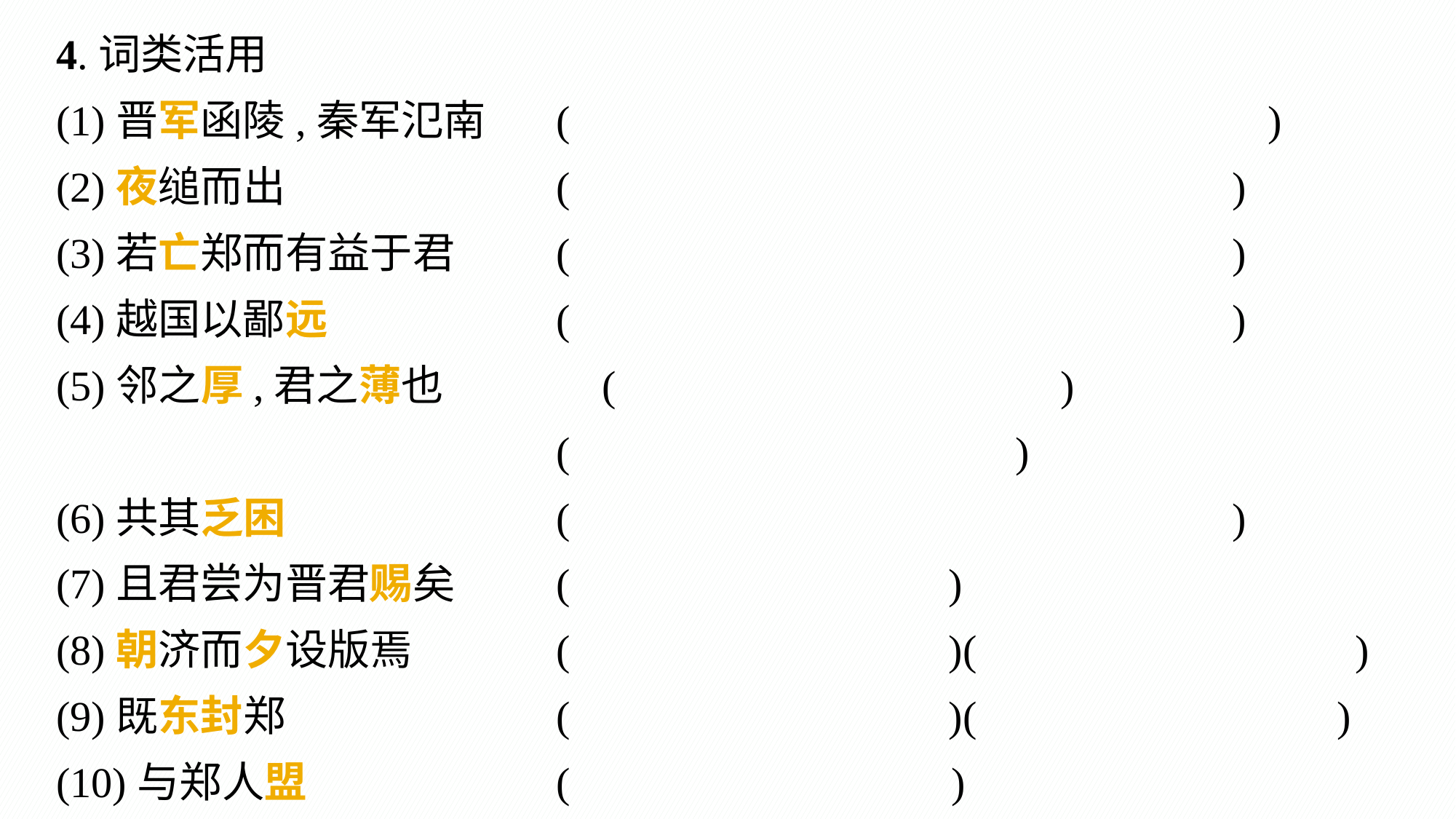

4.词类活用
(1)晋军函陵,秦军氾南	(                                　　　　　　　　)
(2)夜缒而出			(　　　　　　　　                                )
(3)若亡郑而有益于君	(　　　　　　　　                                )
(4)越国以鄙远		(　　　　                                　　　　)
(5)邻之厚,君之薄也		(　　　　   　      　　　)
				(　　　　　　         　　)
(6)共其乏困			(　　　　　　                                　　)
(7)且君尝为晋君赐矣	(　　　　　  　　　)
(8)朝济而夕设版焉		(　　　　  　　　　)(　　　　　  　　　)
(9)既东封郑			(　　　　　　　  　)(　　　　　　　　)
(10)与郑人盟			(  　　　　　　　　)